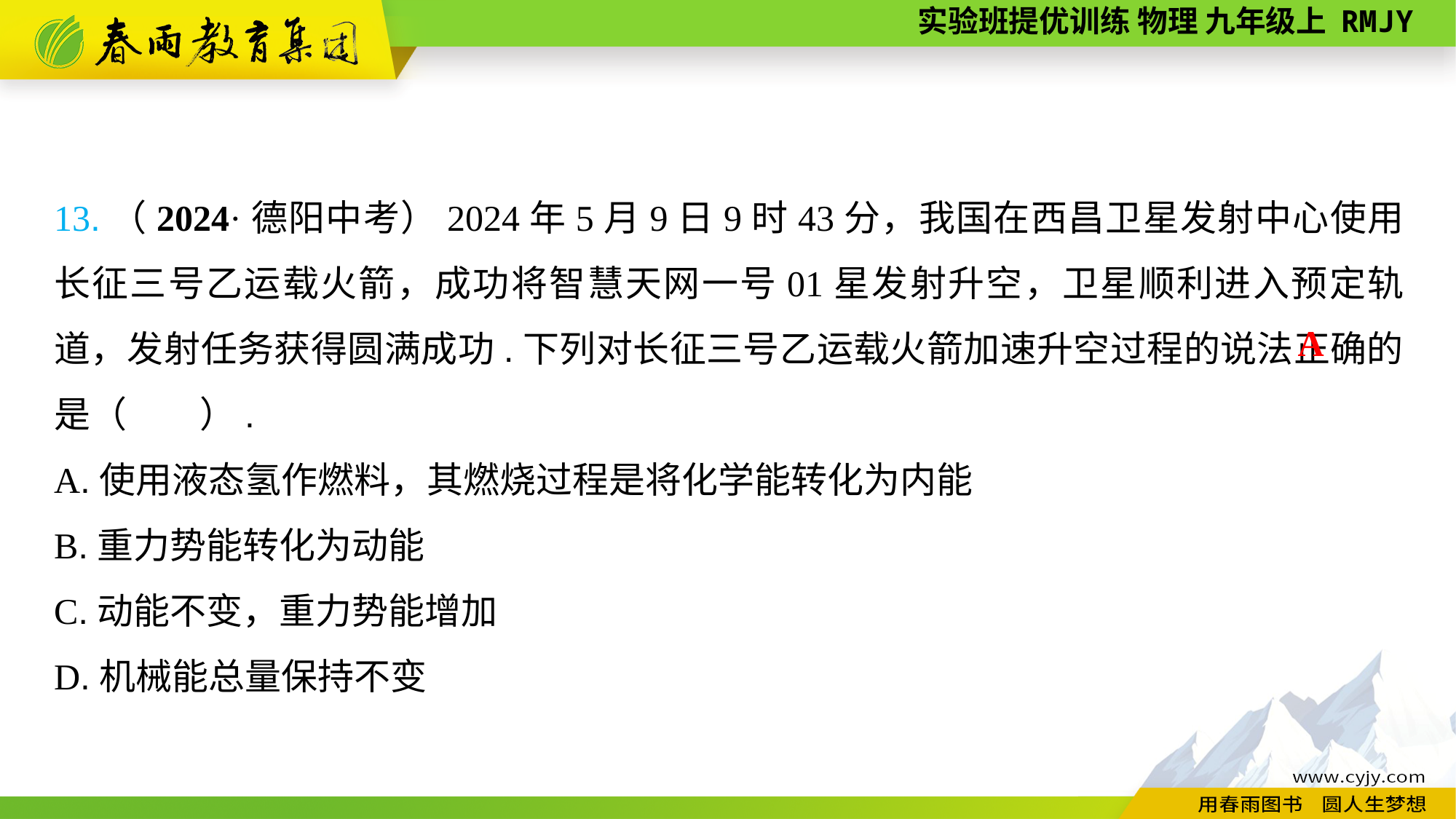

13.（2024·德阳中考）2024年5月9日9时43分，我国在西昌卫星发射中心使用长征三号乙运载火箭，成功将智慧天网一号01星发射升空，卫星顺利进入预定轨道，发射任务获得圆满成功.下列对长征三号乙运载火箭加速升空过程的说法正确的是（　　）.
A.使用液态氢作燃料，其燃烧过程是将化学能转化为内能
B.重力势能转化为动能
C.动能不变，重力势能增加
D.机械能总量保持不变
A